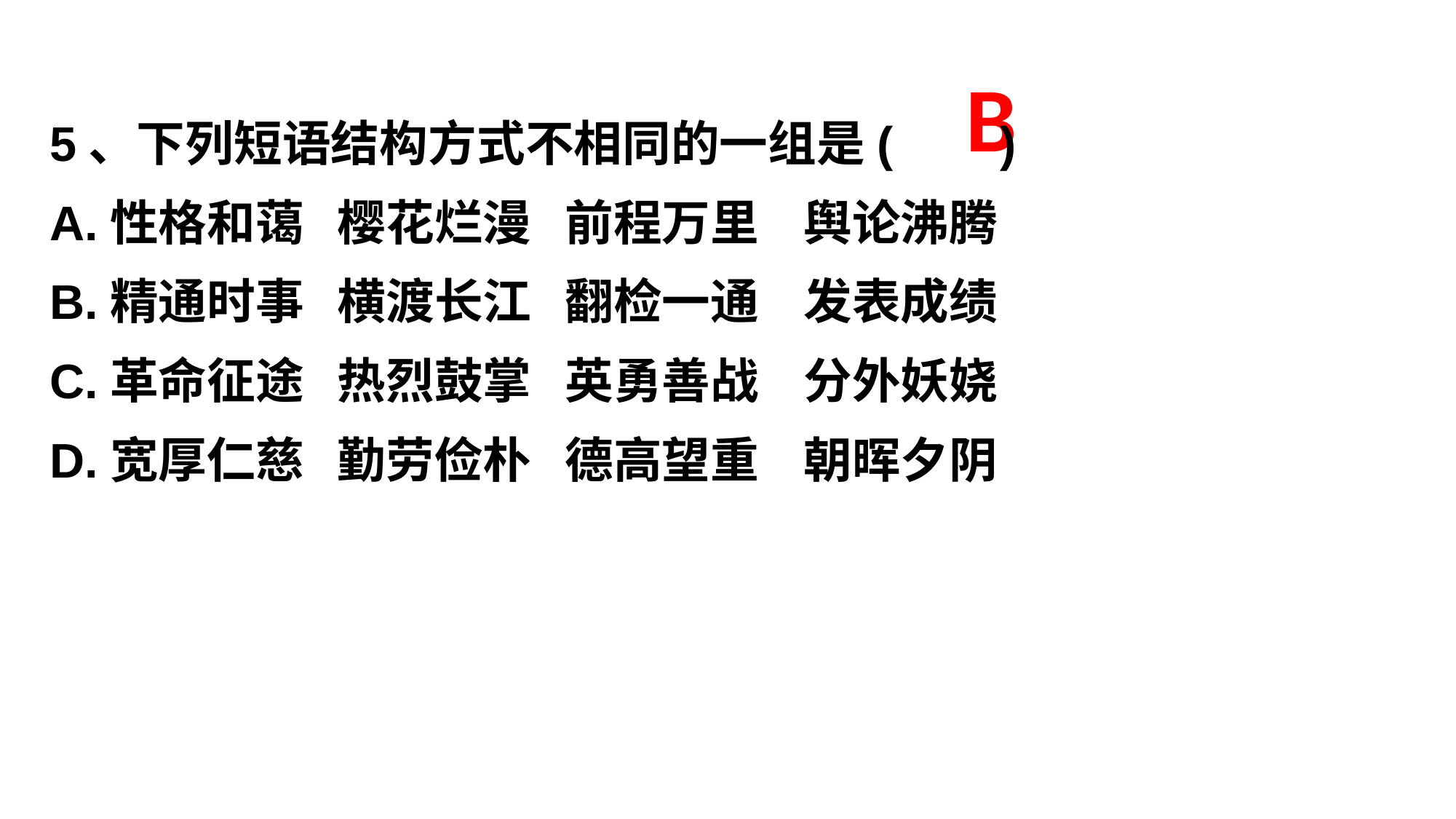

# B
5、下列短语结构方式不相同的一组是(        )
A.性格和蔼   樱花烂漫   前程万里    舆论沸腾
B.精通时事   横渡长江   翻检一通    发表成绩
C.革命征途   热烈鼓掌   英勇善战    分外妖娆
D.宽厚仁慈   勤劳俭朴   德高望重    朝晖夕阴